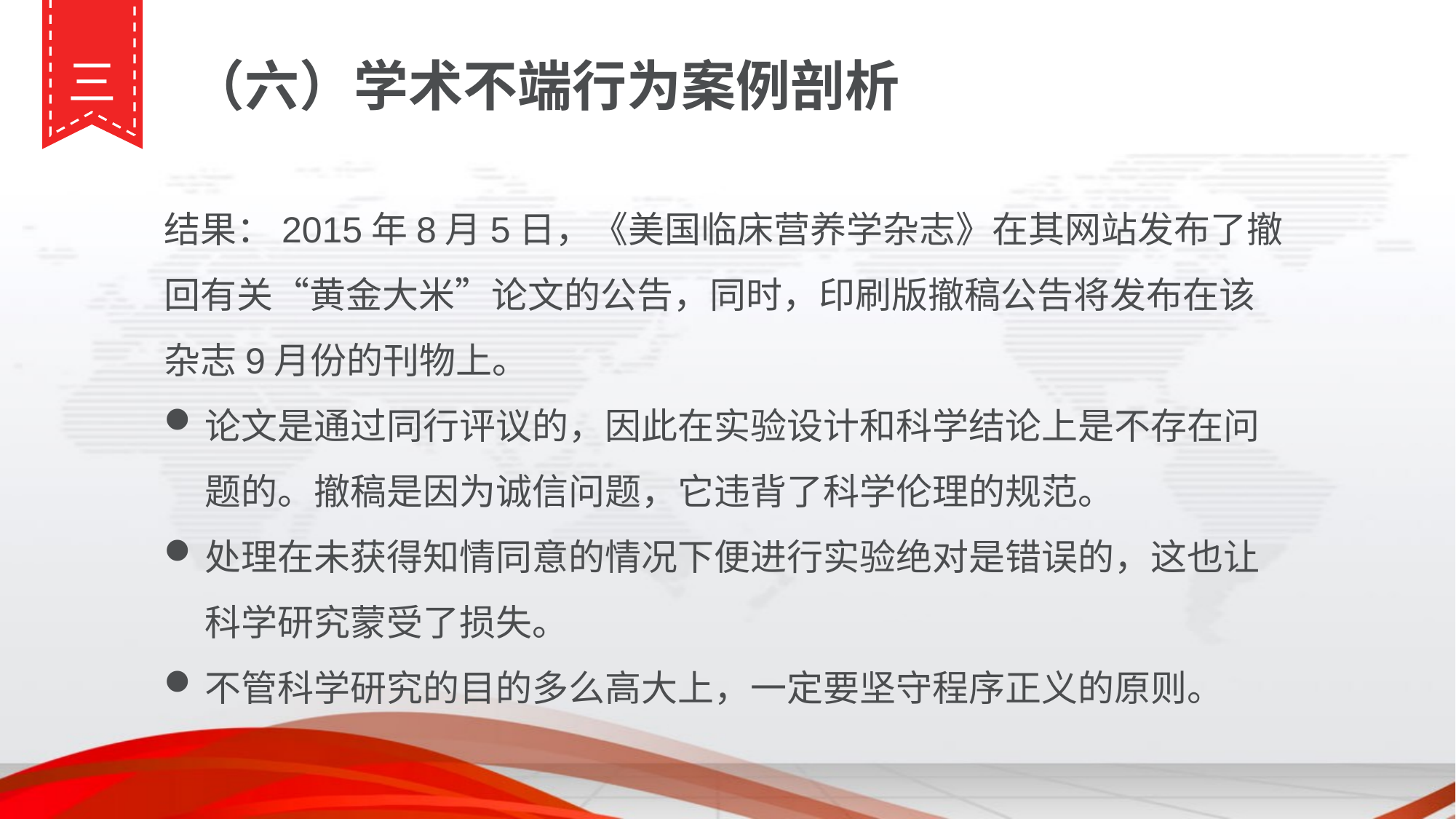

三
（六）学术不端行为案例剖析
结果：2015年8月5日，《美国临床营养学杂志》在其网站发布了撤回有关“黄金大米”论文的公告，同时，印刷版撤稿公告将发布在该杂志9月份的刊物上。
论文是通过同行评议的，因此在实验设计和科学结论上是不存在问题的。撤稿是因为诚信问题，它违背了科学伦理的规范。
处理在未获得知情同意的情况下便进行实验绝对是错误的，这也让科学研究蒙受了损失。
不管科学研究的目的多么高大上，一定要坚守程序正义的原则。